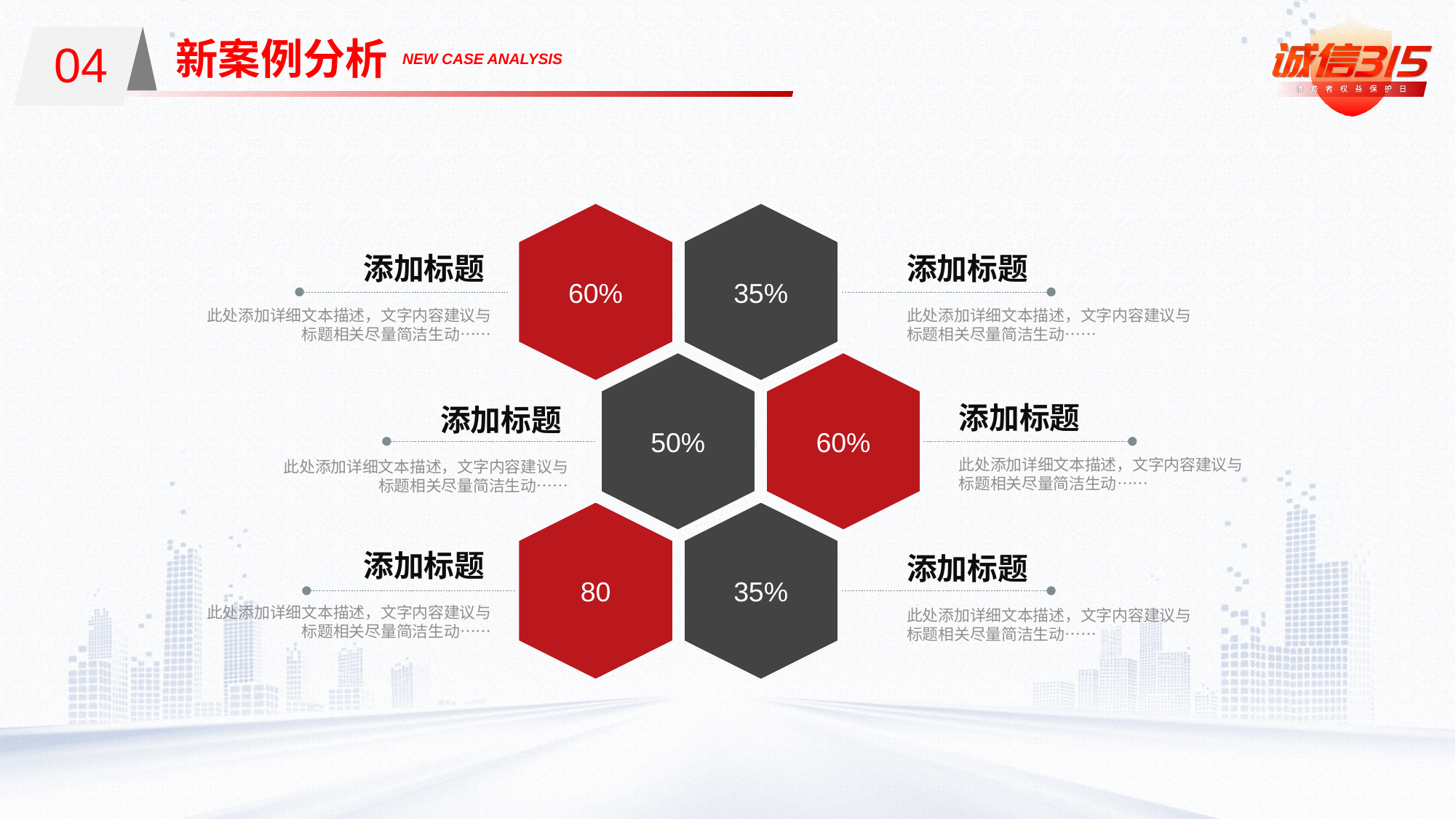

04
新案例分析
01
NEW CASE ANALYSIS

60%
35%
添加标题
此处添加详细文本描述，文字内容建议与标题相关尽量简洁生动……
添加标题
此处添加详细文本描述，文字内容建议与标题相关尽量简洁生动……
50%
60%
添加标题
此处添加详细文本描述，文字内容建议与标题相关尽量简洁生动……
添加标题
此处添加详细文本描述，文字内容建议与标题相关尽量简洁生动……
80
35%
添加标题
此处添加详细文本描述，文字内容建议与标题相关尽量简洁生动……
添加标题
此处添加详细文本描述，文字内容建议与标题相关尽量简洁生动……